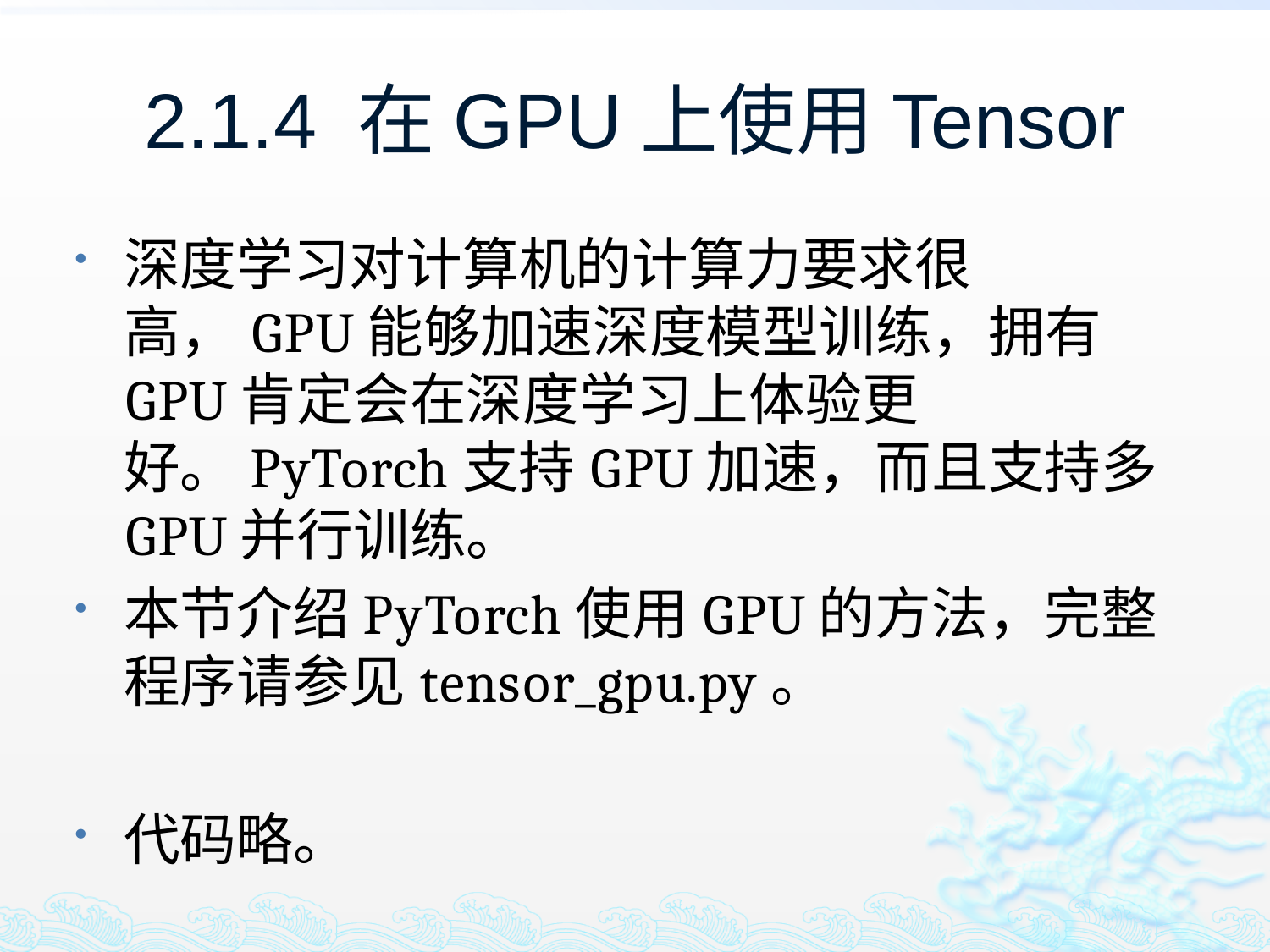

# 2.1.4 在GPU上使用Tensor
深度学习对计算机的计算力要求很高，GPU能够加速深度模型训练，拥有GPU肯定会在深度学习上体验更好。PyTorch支持GPU加速，而且支持多GPU并行训练。
本节介绍PyTorch使用GPU的方法，完整程序请参见tensor_gpu.py。

代码略。